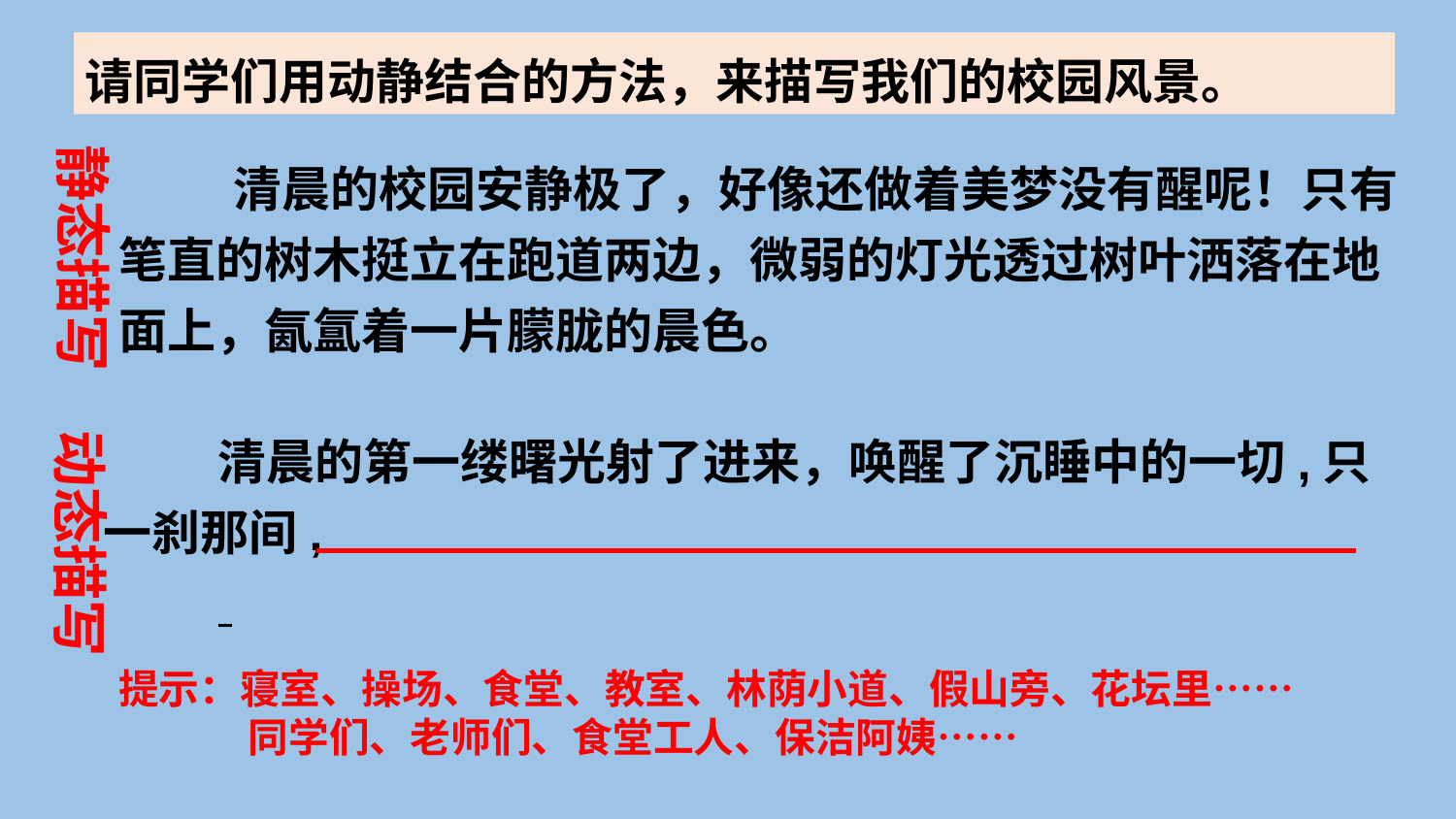

请同学们用动静结合的方法，来描写我们的校园风景。
静态描写
清晨的校园安静极了，好像还做着美梦没有醒呢！只有笔直的树木挺立在跑道两边，微弱的灯光透过树叶洒落在地面上，氤氲着一片朦胧的晨色。
清晨的第一缕曙光射了进来，唤醒了沉睡中的一切,只一刹那间,

动态描写
提示：寝室、操场、食堂、教室、林荫小道、假山旁、花坛里……
             同学们、老师们、食堂工人、保洁阿姨……